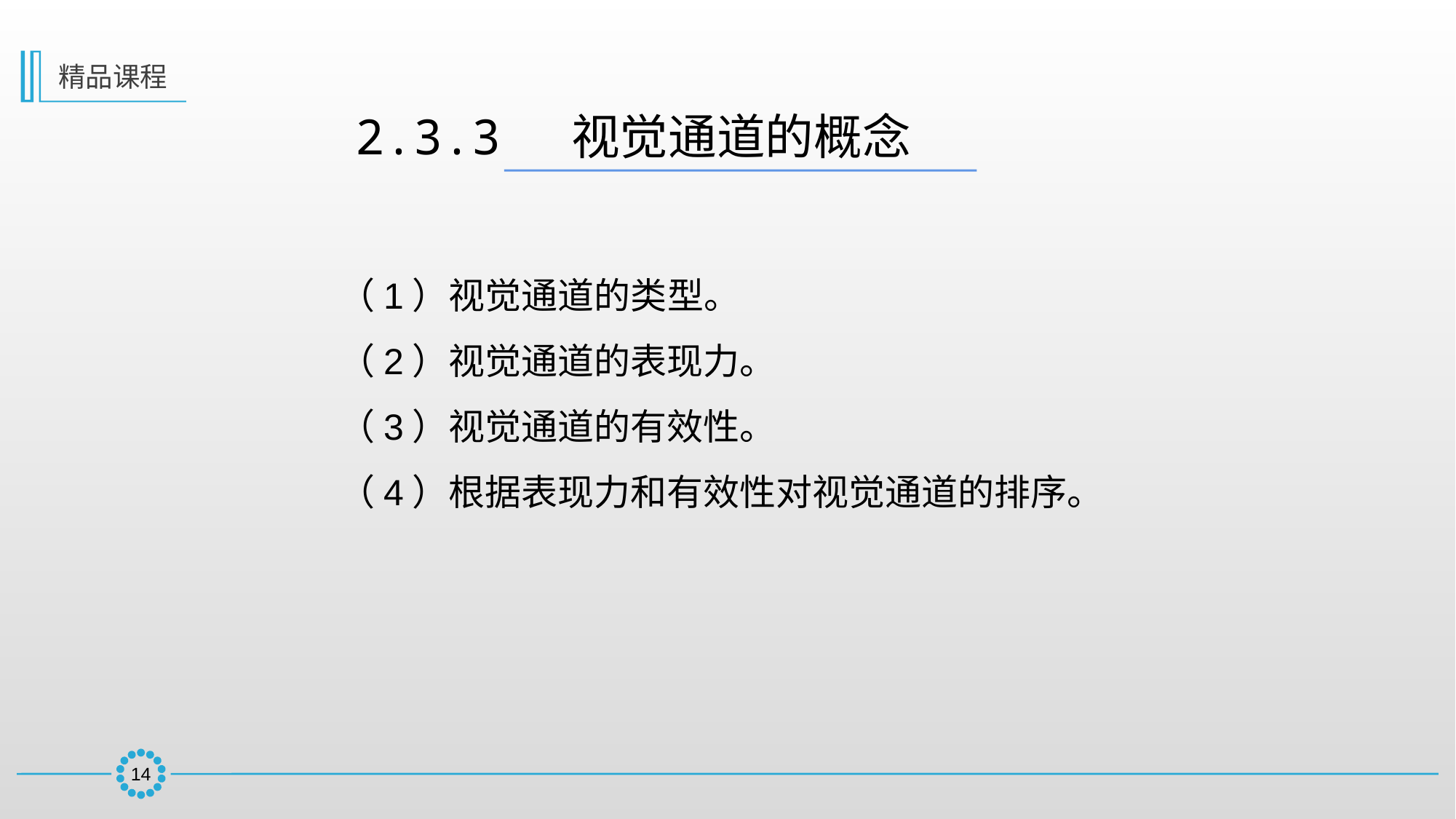

精品课程
2.3.3  视觉通道的概念

（1）视觉通道的类型。
（2）视觉通道的表现力。
（3）视觉通道的有效性。
（4）根据表现力和有效性对视觉通道的排序。

14